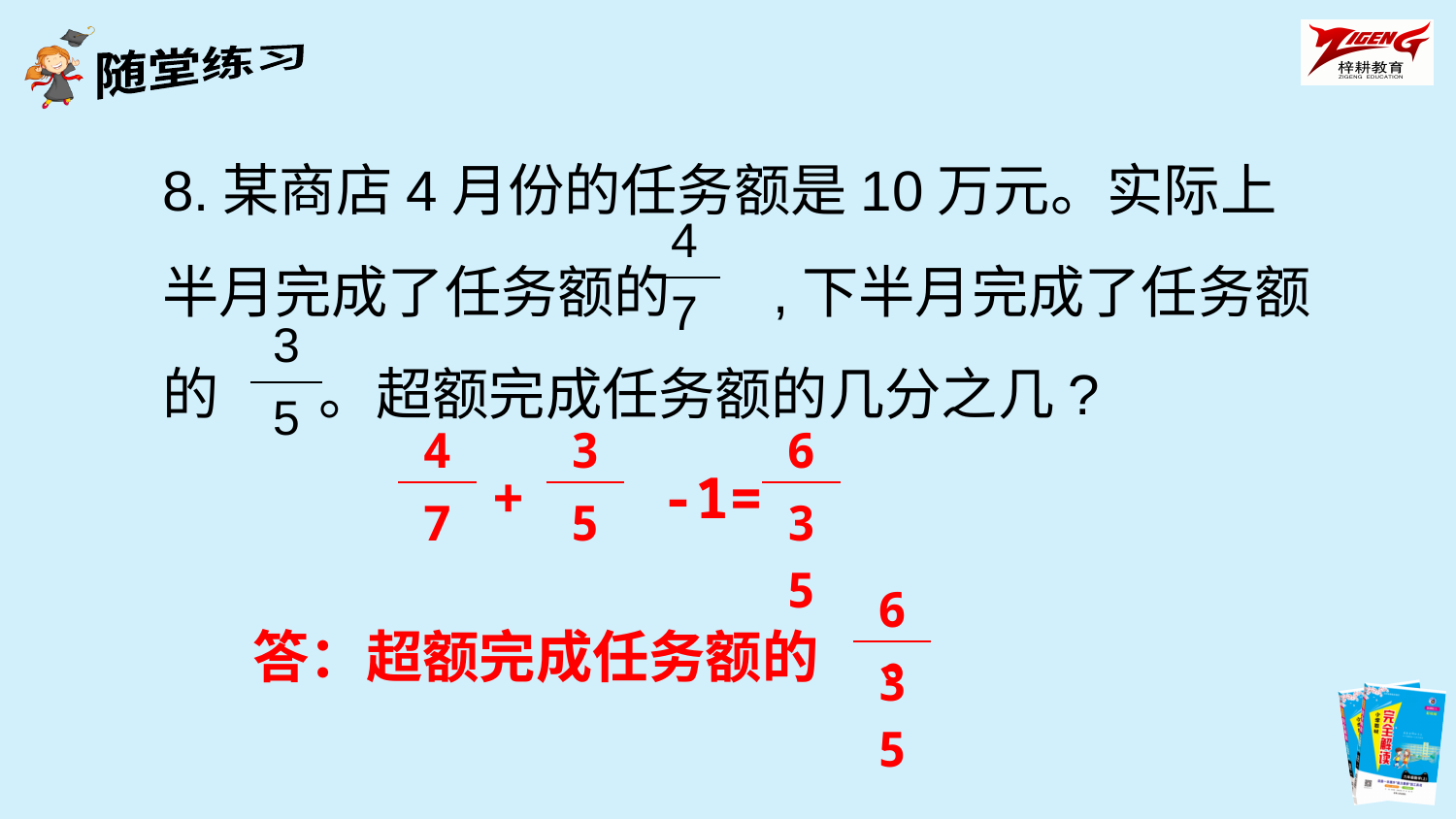

8.某商店4月份的任务额是10万元。实际上半月完成了任务额的       ,下半月完成了任务额的        。超额完成任务额的几分之几?
| 4 |
| --- |
| 7 |
| 3 |
| --- |
| 5 |
| 4 |
| --- |
| 7 |
| 3 |
| --- |
| 5 |
| 6 |
| --- |
| 35 |
+    -1=
| 6 |
| --- |
| 35 |
答：超额完成任务额的     。